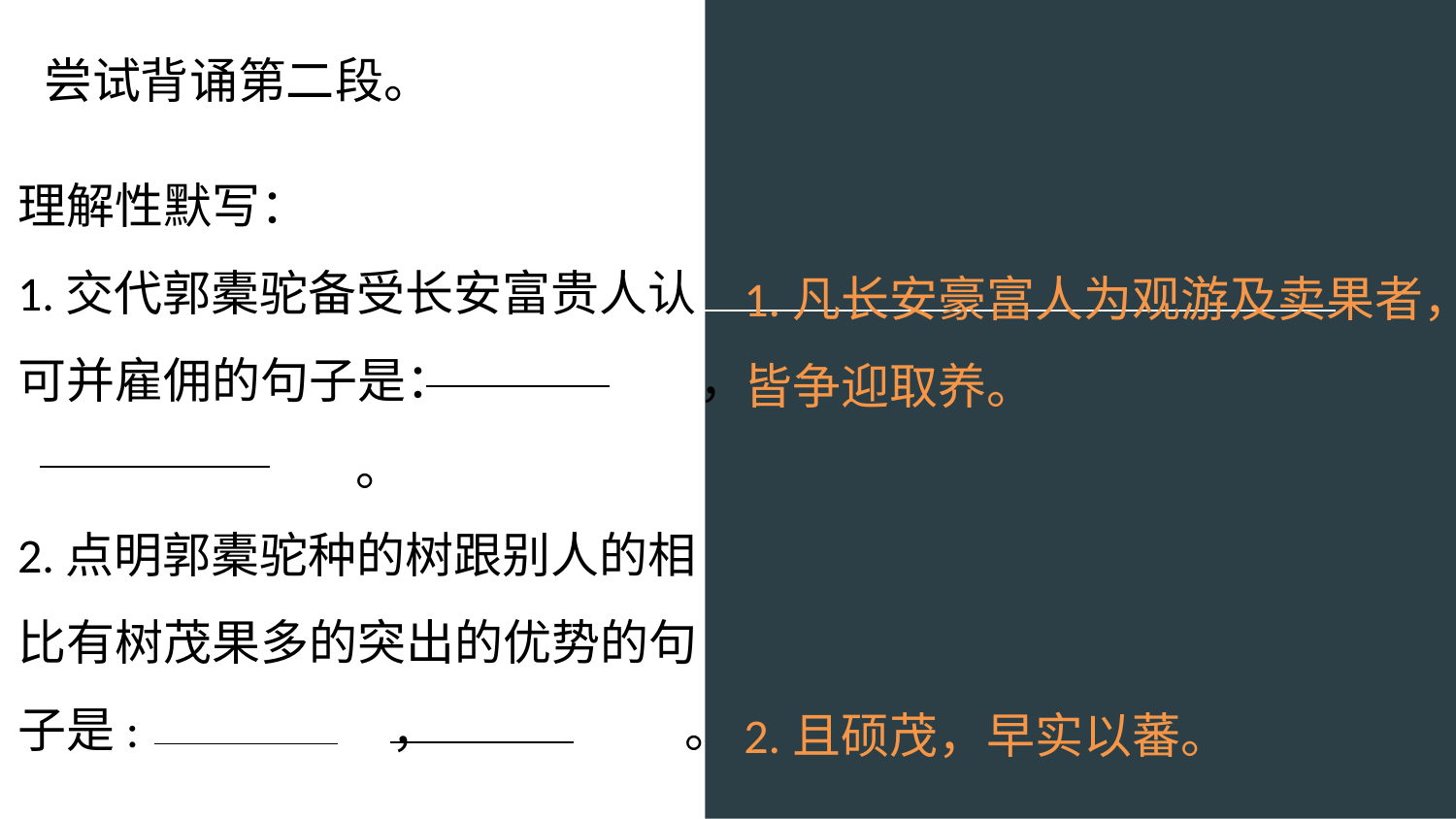

尝试背诵第二段。
理解性默写：
1.交代郭橐驼备受长安富贵人认可并雇佣的句子是：                  ，
                        。
2.点明郭橐驼种的树跟别人的相比有树茂果多的突出的优势的句子是:                      ，                  。
1.凡长安豪富人为观游及卖果者，皆争迎取养。

2.且硕茂，早实以蕃。